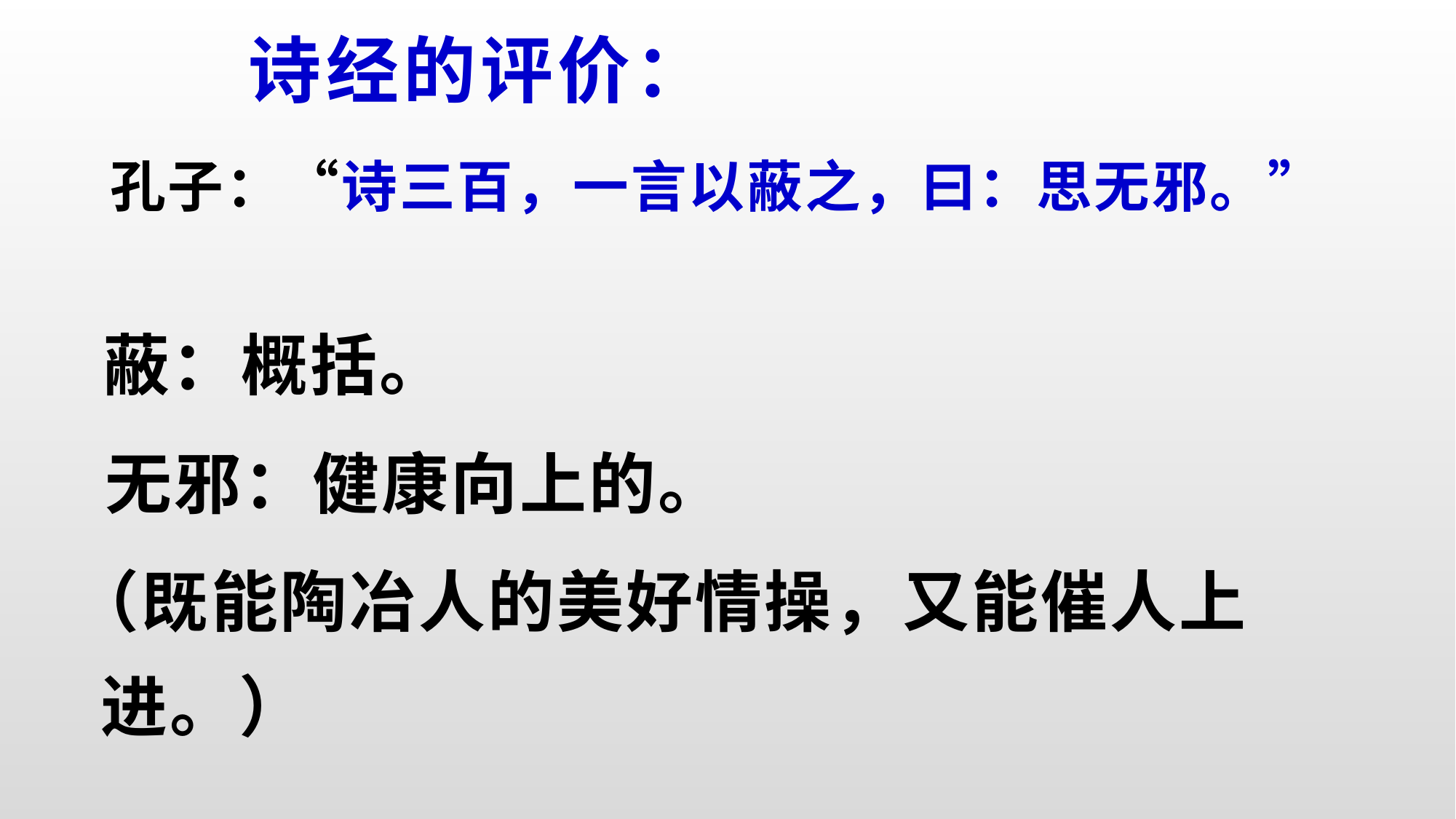

# 诗经的评价：
    孔子：“诗三百，一言以蔽之，曰：思无邪。”
 蔽：概括。
 无邪：健康向上的。
（既能陶冶人的美好情操，又能催人上进。）